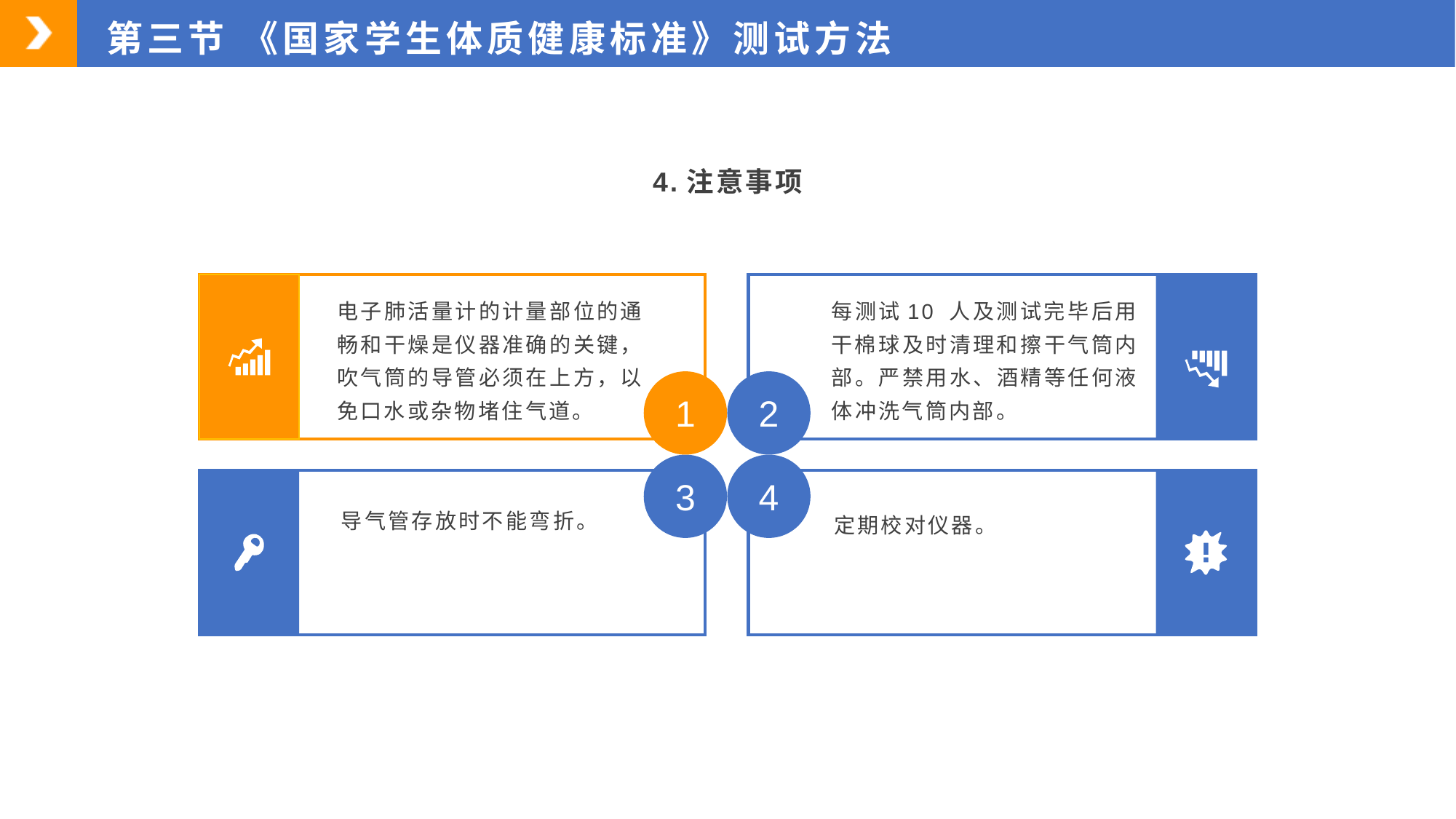

第三节 《国家学生体质健康标准》测试方法
4.注意事项
ss

电子肺活量计的计量部位的通畅和干燥是仪器准确的关键，吹气筒的导管必须在上方，以免口水或杂物堵住气道。
每测试10 人及测试完毕后用干棉球及时清理和擦干气筒内部。严禁用水、酒精等任何液体冲洗气筒内部。

2
1

3
4

导气管存放时不能弯折。
定期校对仪器。